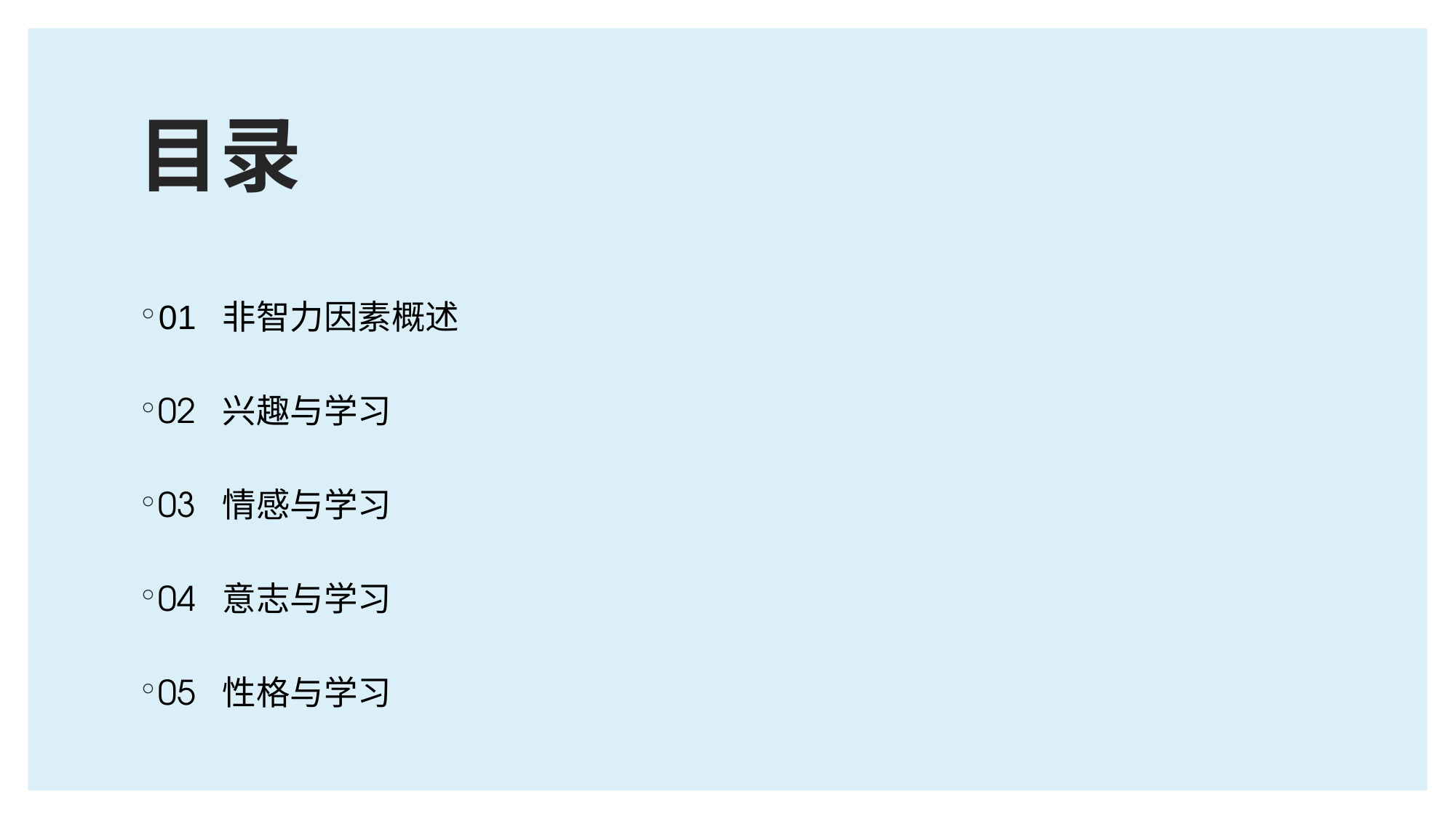

# 目录
01  非智力因素概述
02  兴趣与学习
03  情感与学习
04  意志与学习
05  性格与学习